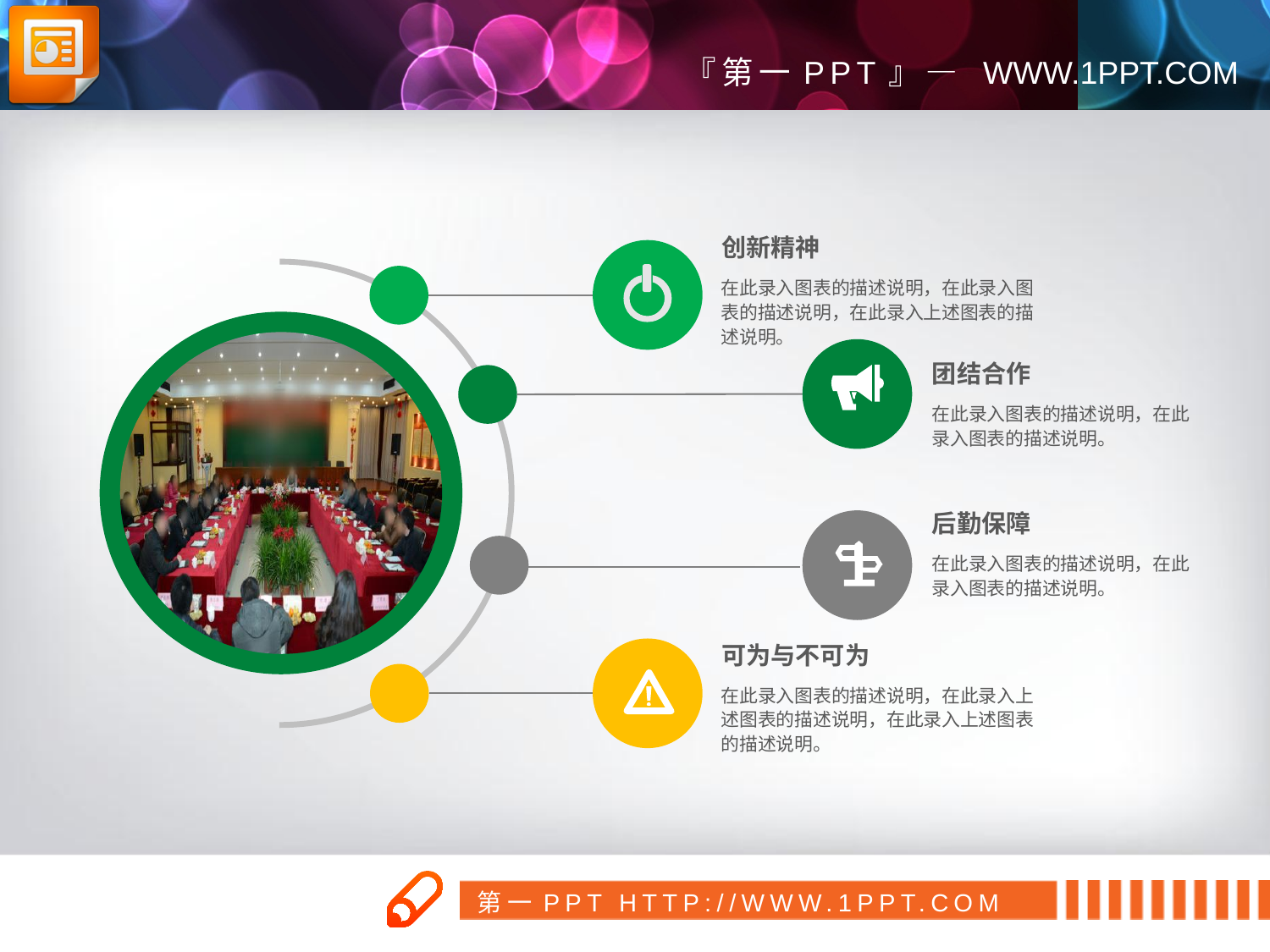

创新精神

在此录入图表的描述说明，在此录入图表的描述说明，在此录入上述图表的描述说明。

团结合作

在此录入图表的描述说明，在此录入图表的描述说明。
后勤保障

在此录入图表的描述说明，在此录入图表的描述说明。
可为与不可为

在此录入图表的描述说明，在此录入上述图表的描述说明，在此录入上述图表的描述说明。